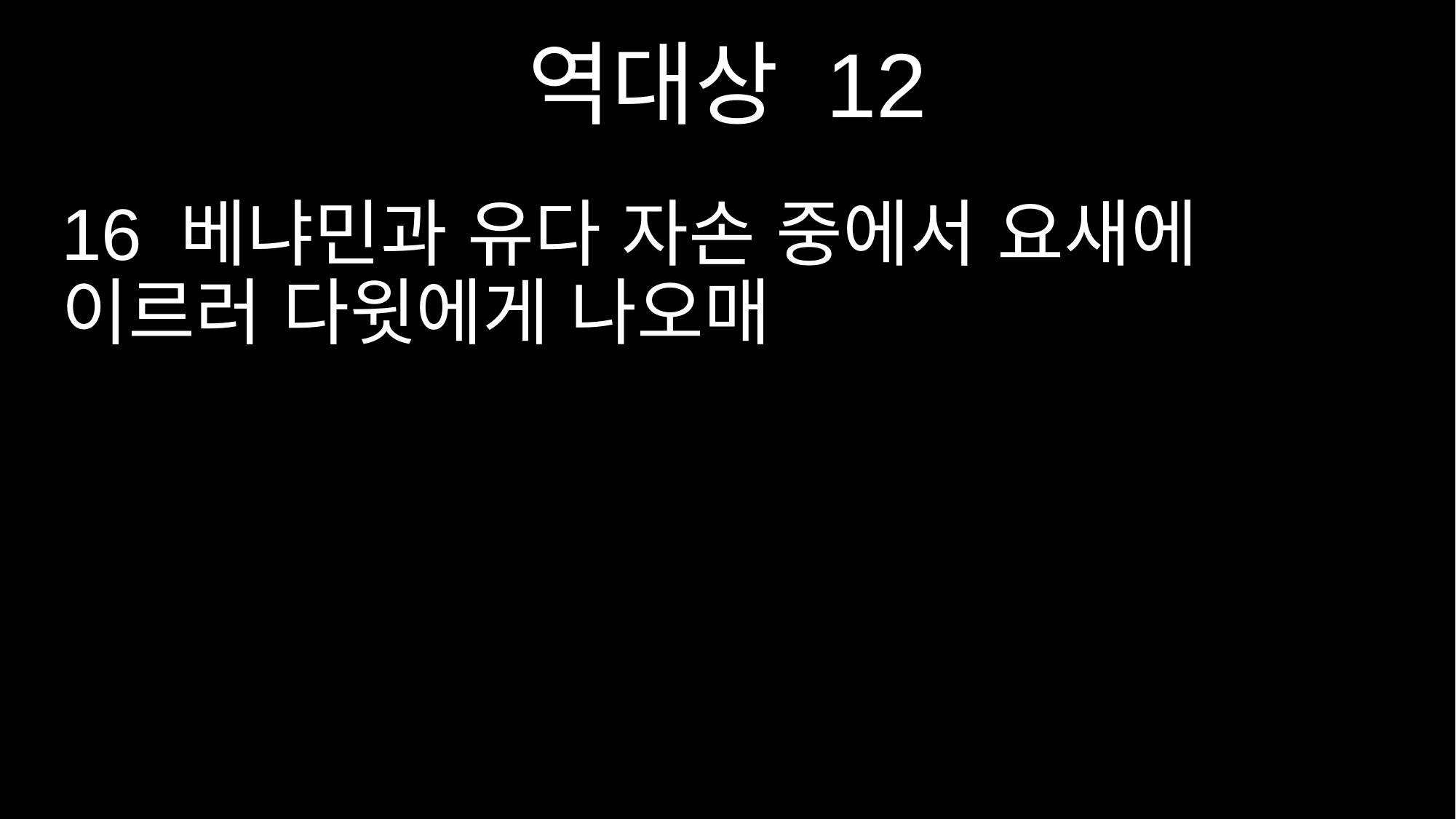

역대상 12
16 베냐민과 유다 자손 중에서 요새에 이르러 다윗에게 나오매